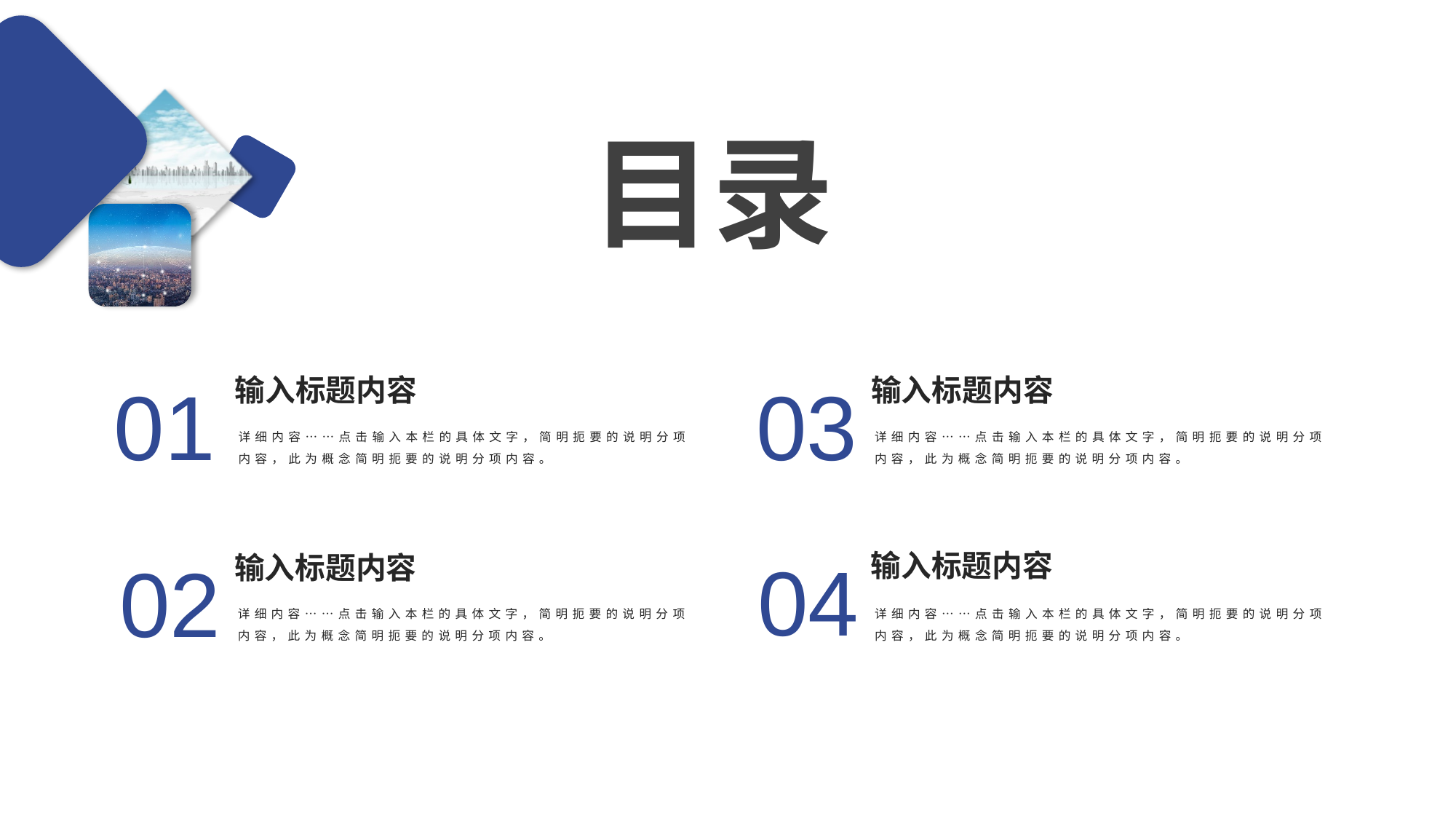

目录

03
01
输入标题内容
输入标题内容
详细内容……点击输入本栏的具体文字，简明扼要的说明分项内容，此为概念简明扼要的说明分项内容。
详细内容……点击输入本栏的具体文字，简明扼要的说明分项内容，此为概念简明扼要的说明分项内容。
04
02
输入标题内容
输入标题内容
详细内容……点击输入本栏的具体文字，简明扼要的说明分项内容，此为概念简明扼要的说明分项内容。
详细内容……点击输入本栏的具体文字，简明扼要的说明分项内容，此为概念简明扼要的说明分项内容。